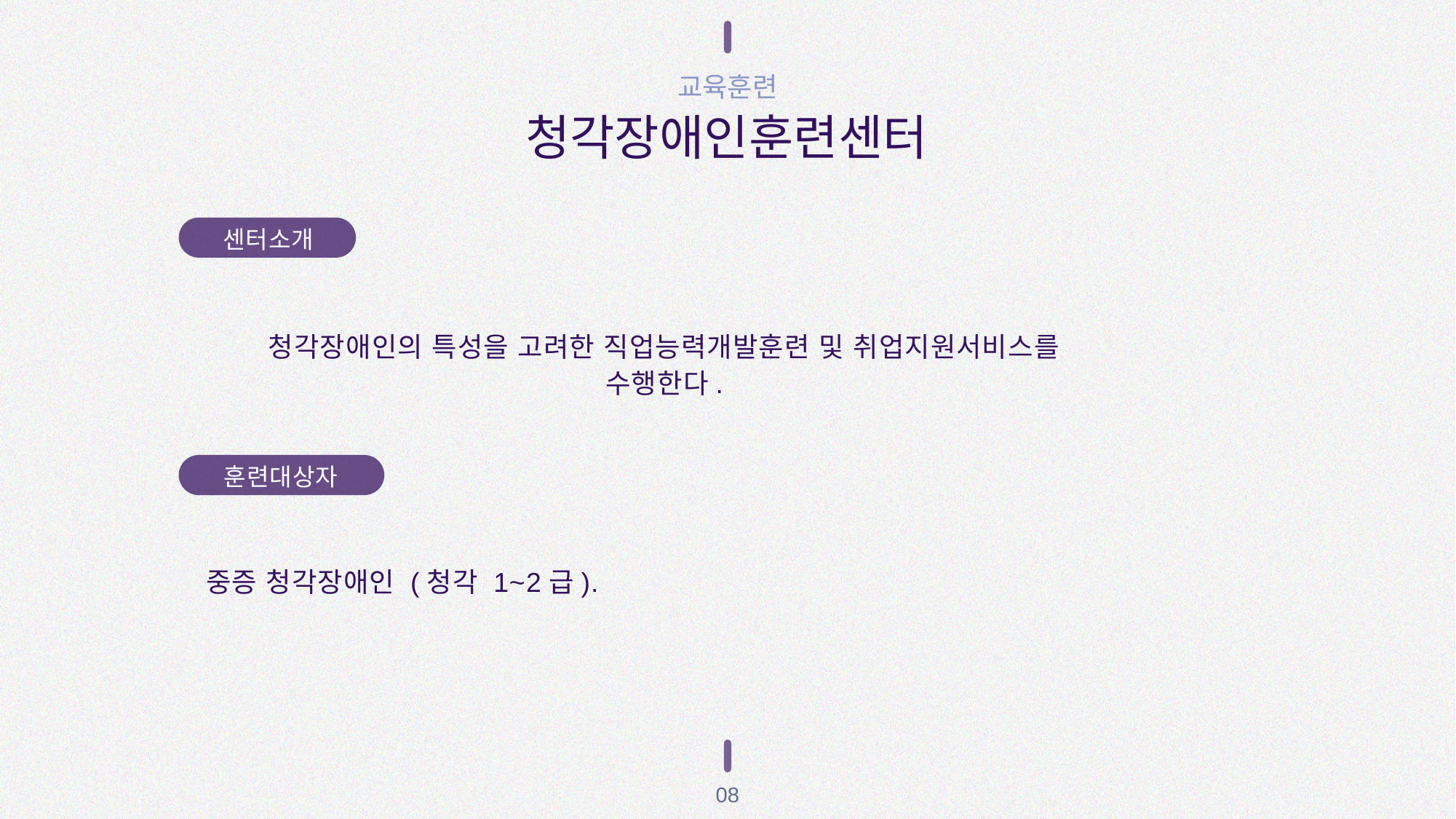

교육훈련
청각장애인훈련센터
센터소개

청각장애인의 특성을 고려한 직업능력개발훈련 및 취업지원서비스를 수행한다.
훈련대상자

중증 청각장애인 (청각 1~2급).
08